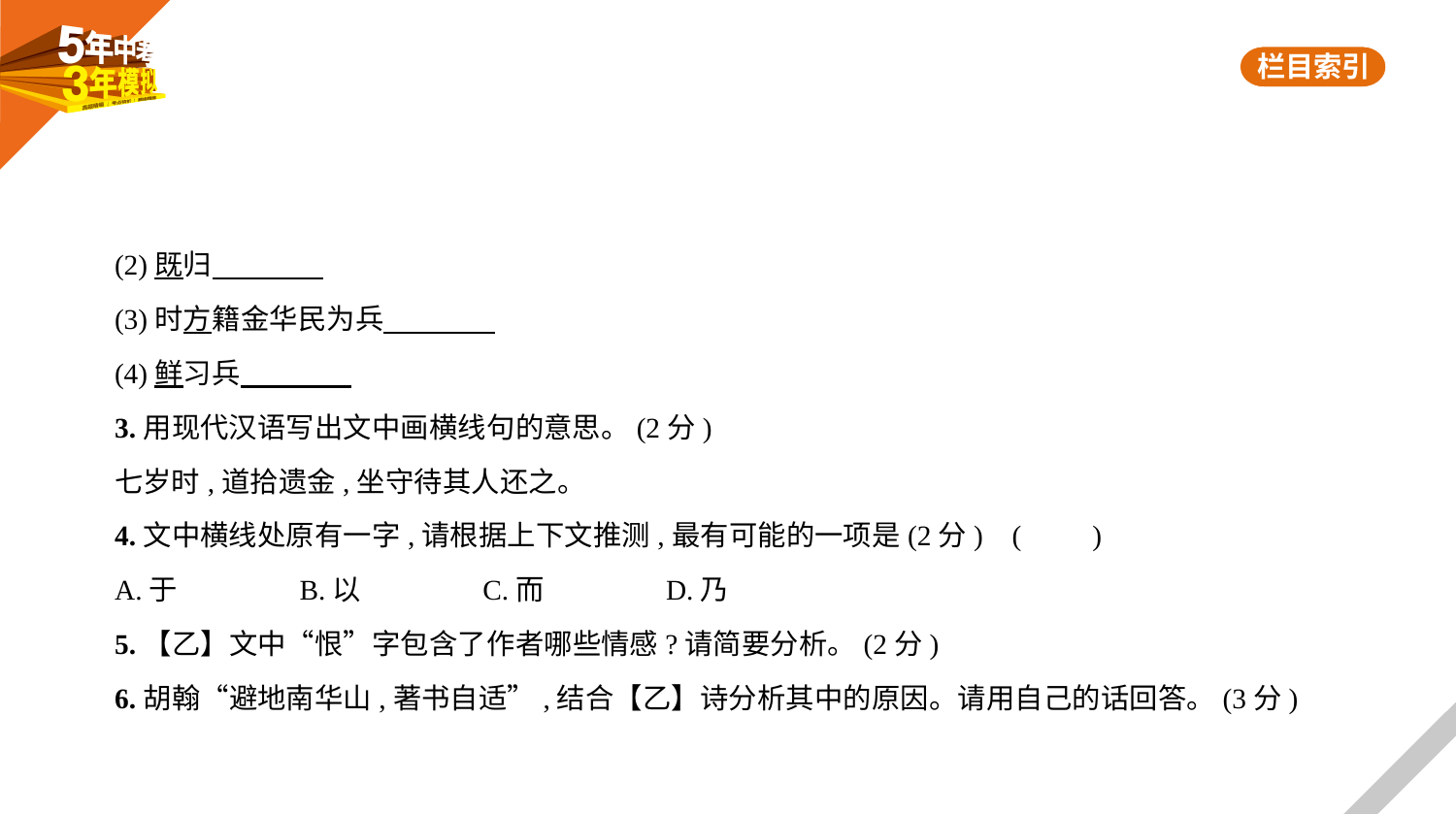

(2)既归
(3)时方籍金华民为兵
(4)鲜习兵
3.用现代汉语写出文中画横线句的意思。(2分)
七岁时,道拾遗金,坐守待其人还之。
4.文中横线处原有一字,请根据上下文推测,最有可能的一项是(2分) (　　)
A.于　　　　B.以　　　　C.而　　　　D.乃
5.【乙】文中“恨”字包含了作者哪些情感?请简要分析。(2分)
6.胡翰“避地南华山,著书自适”,结合【乙】诗分析其中的原因。请用自己的话回答。(3分)